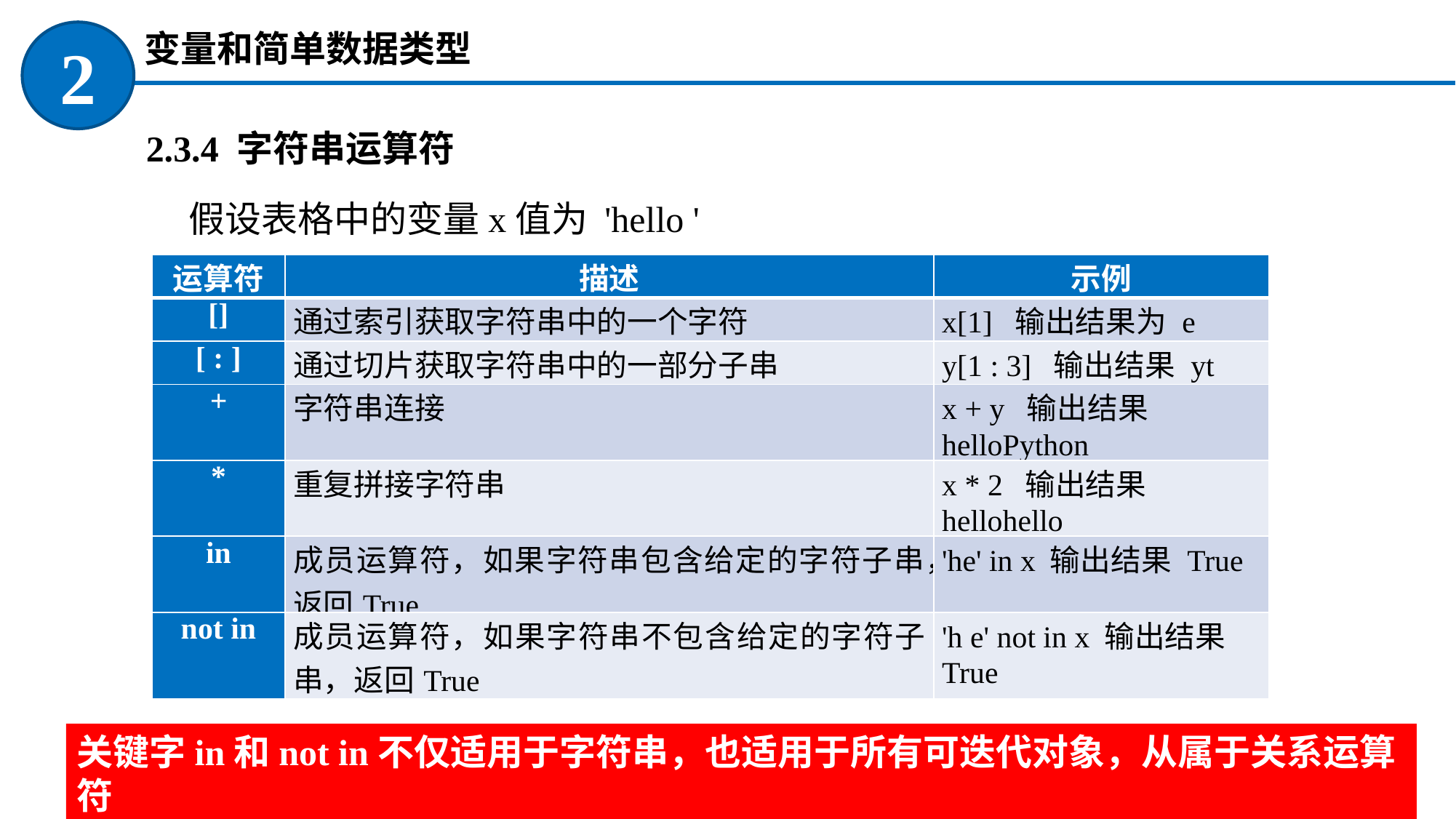

变量和简单数据类型
2
2.3.4 字符串运算符
假设表格中的变量x值为 'hello '
| 运算符 | 描述 | 示例 |
| --- | --- | --- |
| [] | 通过索引获取字符串中的一个字符 | x[1] 输出结果为 e |
| [ : ] | 通过切片获取字符串中的一部分子串 | y[1 : 3] 输出结果 yt |
| + | 字符串连接 | x + y 输出结果 helloPython |
| \* | 重复拼接字符串 | x \* 2 输出结果 hellohello |
| in | 成员运算符，如果字符串包含给定的字符子串，返回True | 'he' in x 输出结果 True |
| not in | 成员运算符，如果字符串不包含给定的字符子串，返回True | 'h e' not in x 输出结果 True |
关键字in和not in不仅适用于字符串，也适用于所有可迭代对象，从属于关系运算符